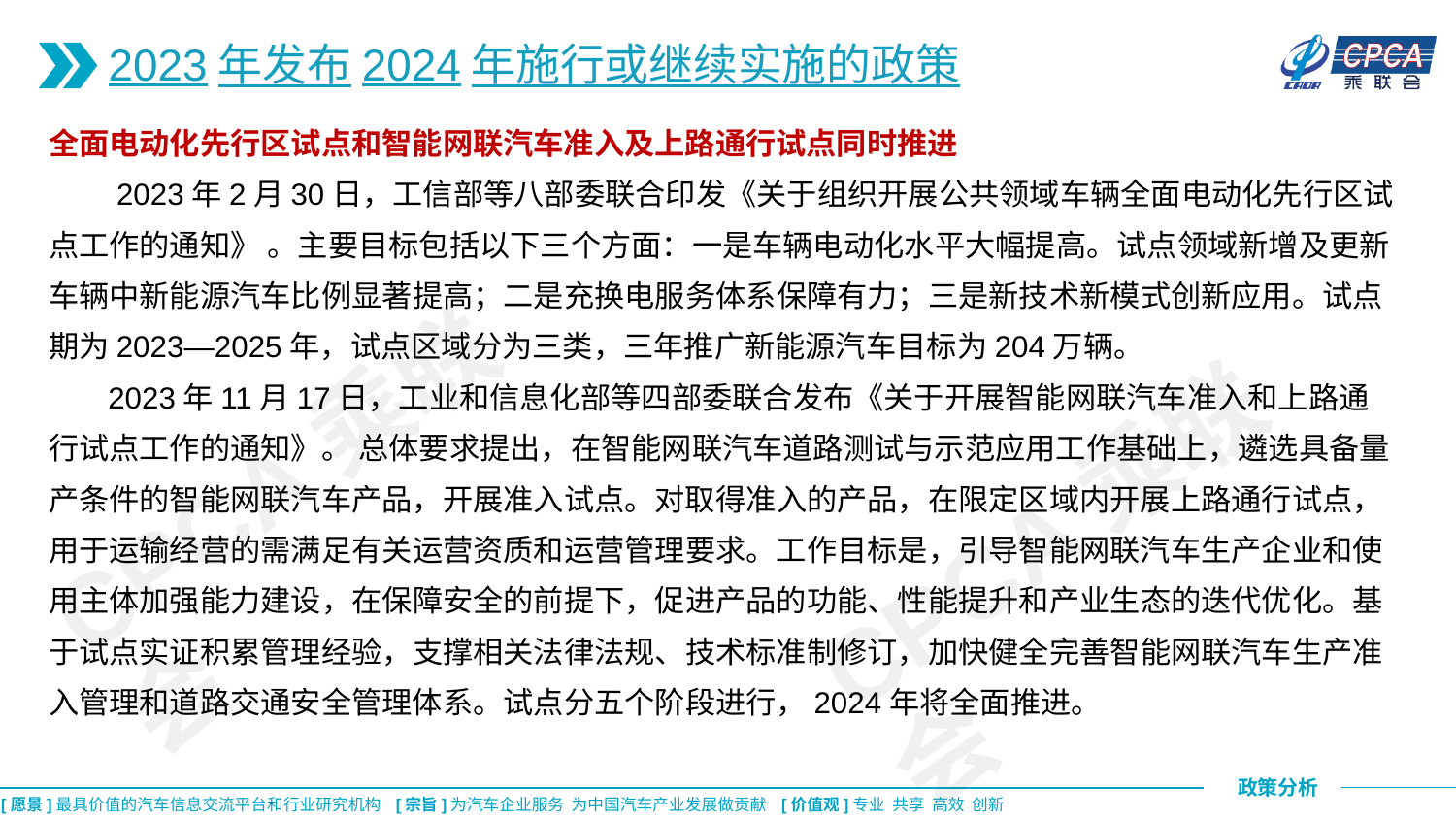

2023年发布2024年施行或继续实施的政策
全面电动化先行区试点和智能网联汽车准入及上路通行试点同时推进
        2023年2月30日，工信部等八部委联合印发《关于组织开展公共领域车辆全面电动化先行区试点工作的通知》 。主要目标包括以下三个方面：一是车辆电动化水平大幅提高。试点领域新增及更新车辆中新能源汽车比例显著提高；二是充换电服务体系保障有力；三是新技术新模式创新应用。试点期为2023—2025年，试点区域分为三类，三年推广新能源汽车目标为204万辆。
       2023年11月17日，工业和信息化部等四部委联合发布《关于开展智能网联汽车准入和上路通行试点工作的通知》。 总体要求提出，在智能网联汽车道路测试与示范应用工作基础上，遴选具备量产条件的智能网联汽车产品，开展准入试点。对取得准入的产品，在限定区域内开展上路通行试点，用于运输经营的需满足有关运营资质和运营管理要求。工作目标是，引导智能网联汽车生产企业和使用主体加强能力建设，在保障安全的前提下，促进产品的功能、性能提升和产业生态的迭代优化。基于试点实证积累管理经验，支撑相关法律法规、技术标准制修订，加快健全完善智能网联汽车生产准入管理和道路交通安全管理体系。试点分五个阶段进行，2024年将全面推进。
CPCA乘联会
CPCA乘联会